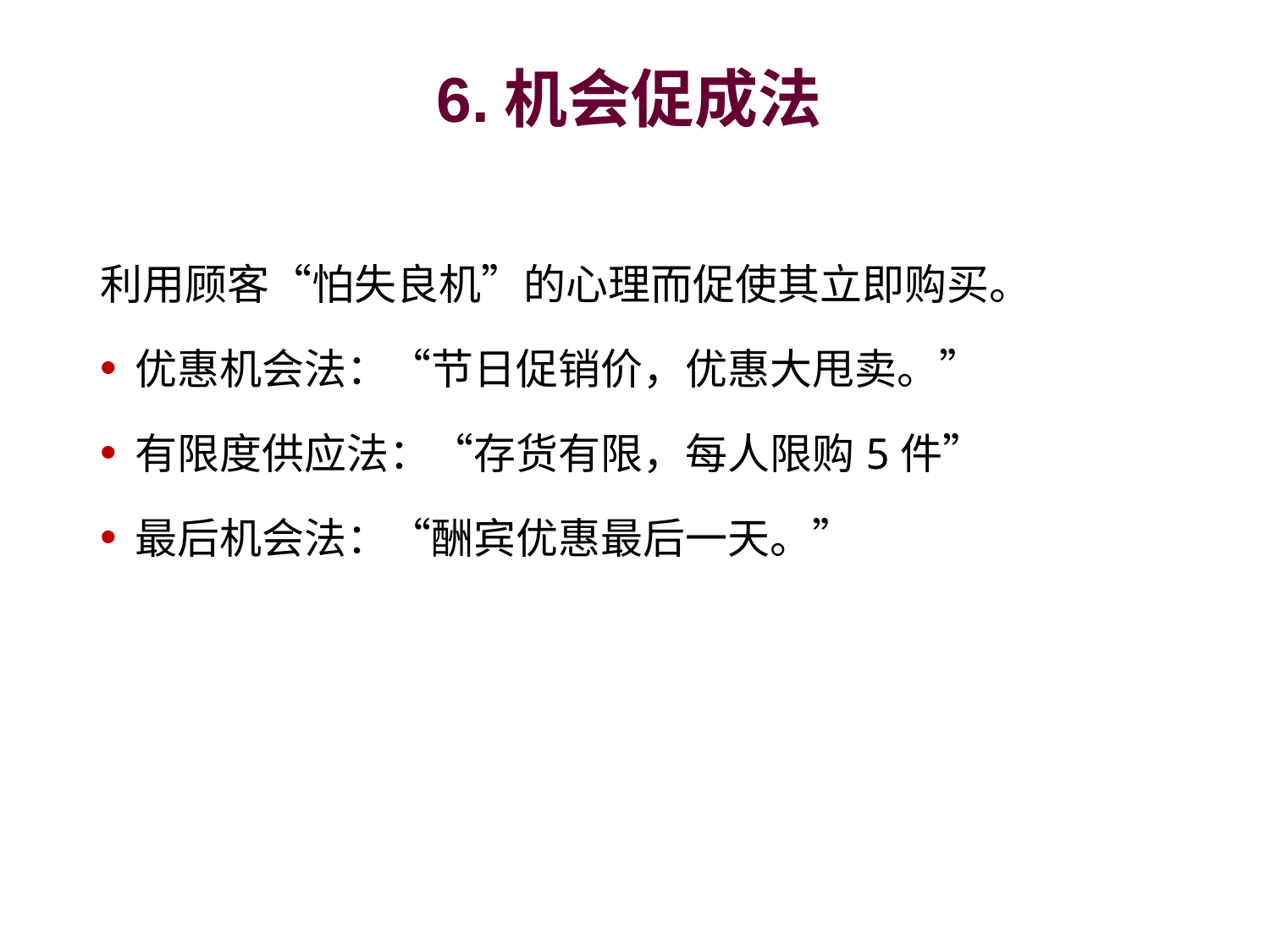

# 6.机会促成法
利用顾客“怕失良机”的心理而促使其立即购买。
优惠机会法：“节日促销价，优惠大甩卖。”
有限度供应法：“存货有限，每人限购5件”
最后机会法：“酬宾优惠最后一天。”